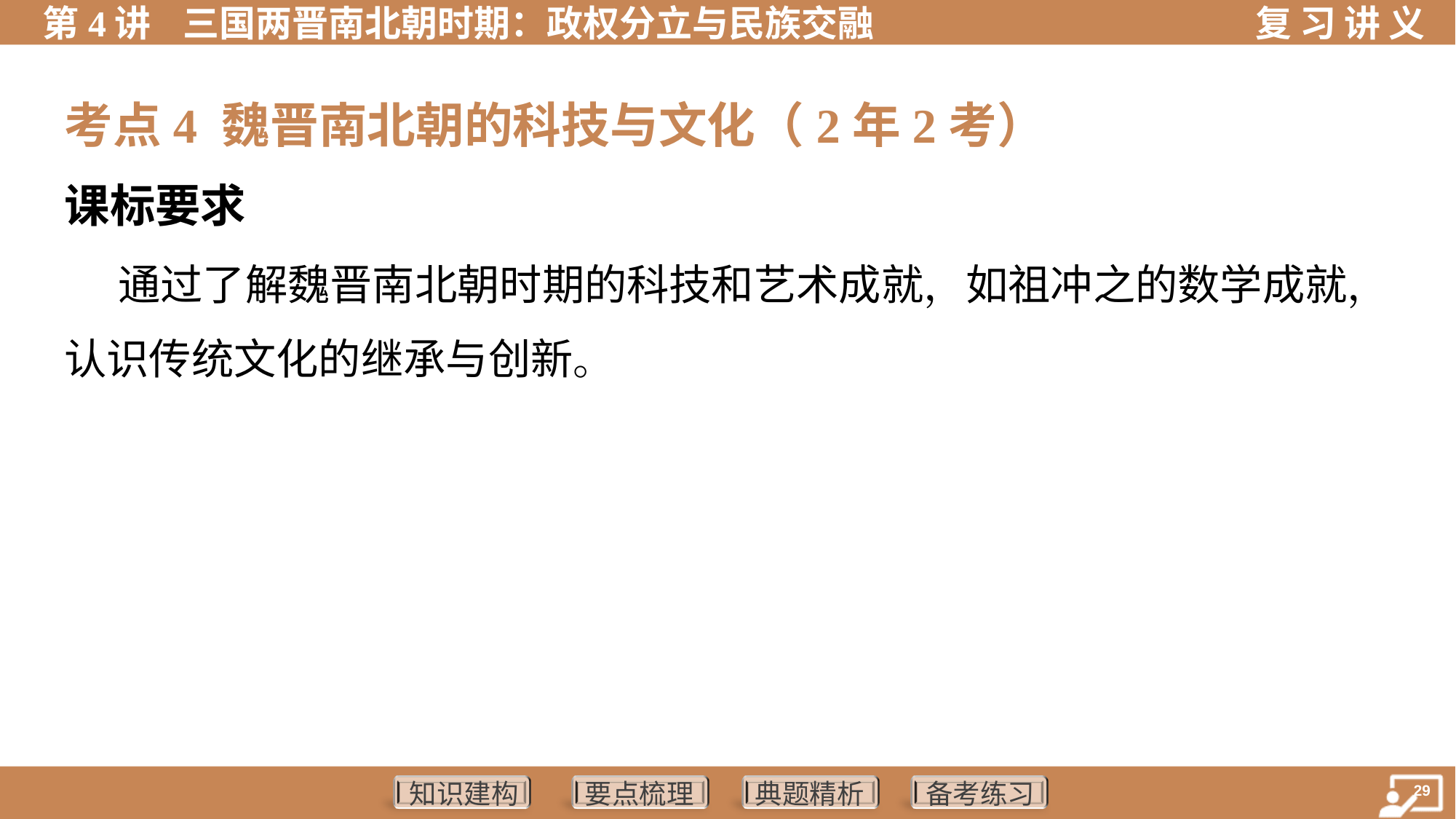

考点4 魏晋南北朝的科技与文化（2年2考）
课标要求
    通过了解魏晋南北朝时期的科技和艺术成就，如祖冲之的数学成就，
认识传统文化的继承与创新。